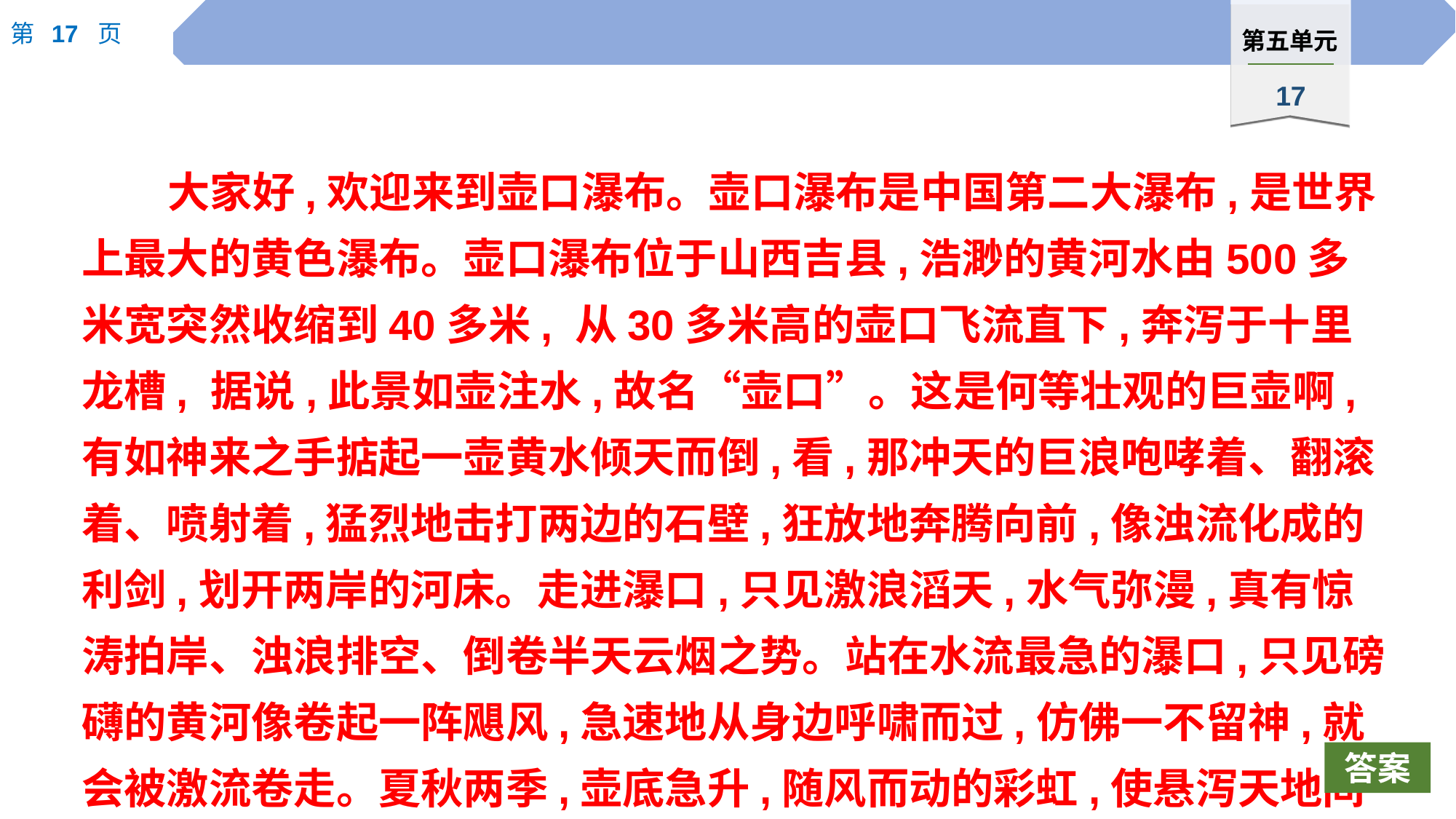

大家好,欢迎来到壶口瀑布。壶口瀑布是中国第二大瀑布,是世界上最大的黄色瀑布。壶口瀑布位于山西吉县,浩渺的黄河水由500多米宽突然收缩到40多米, 从30多米高的壶口飞流直下,奔泻于十里龙槽, 据说,此景如壶注水,故名“壶口”。这是何等壮观的巨壶啊,有如神来之手掂起一壶黄水倾天而倒,看,那冲天的巨浪咆哮着、翻滚着、喷射着,猛烈地击打两边的石壁,狂放地奔腾向前,像浊流化成的利剑,划开两岸的河床。走进瀑口,只见激浪滔天,水气弥漫,真有惊涛拍岸、浊浪排空、倒卷半天云烟之势。站在水流最急的瀑口,只见磅礴的黄河像卷起一阵飓风,急速地从身边呼啸而过,仿佛一不留神,就会被激流卷走。夏秋两季,壶底急升,随风而动的彩虹,使悬泻天地间的瀑布更具雄浑的美感。
答案